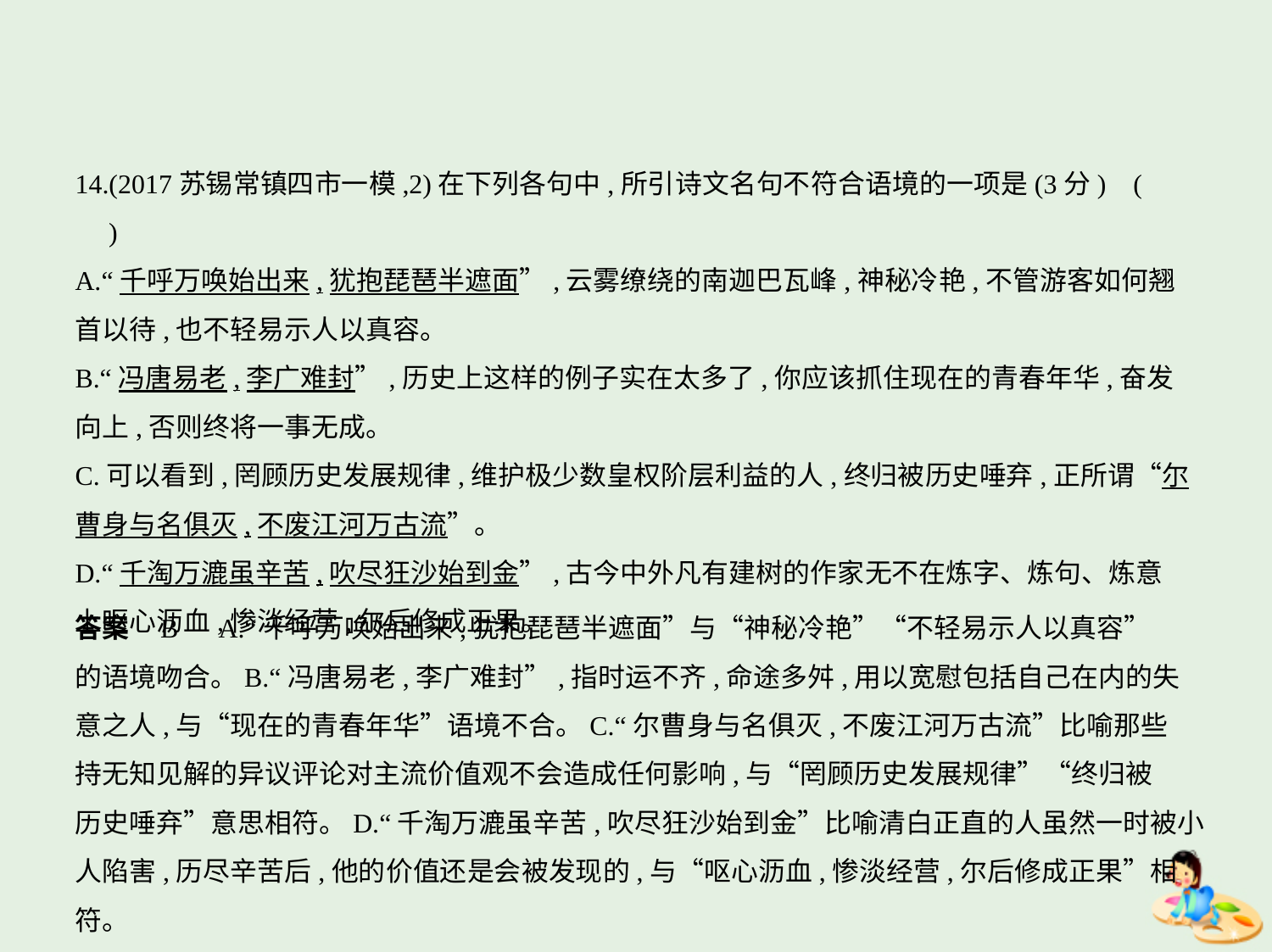

14.(2017苏锡常镇四市一模,2)在下列各句中,所引诗文名句不符合语境的一项是(3分) (　　)
A.“千呼万唤始出来,犹抱琵琶半遮面”,云雾缭绕的南迦巴瓦峰,神秘冷艳,不管游客如何翘
首以待,也不轻易示人以真容。
B.“冯唐易老,李广难封”,历史上这样的例子实在太多了,你应该抓住现在的青春年华,奋发
向上,否则终将一事无成。
C.可以看到,罔顾历史发展规律,维护极少数皇权阶层利益的人,终归被历史唾弃,正所谓“尔
曹身与名俱灭,不废江河万古流”。
D.“千淘万漉虽辛苦,吹尽狂沙始到金”,古今中外凡有建树的作家无不在炼字、炼句、炼意
上呕心沥血,惨淡经营,尔后修成正果。
答案    B　A.“千呼万唤始出来,犹抱琵琶半遮面”与“神秘冷艳”“不轻易示人以真容”
的语境吻合。B.“冯唐易老,李广难封”,指时运不齐,命途多舛,用以宽慰包括自己在内的失
意之人,与“现在的青春年华”语境不合。C.“尔曹身与名俱灭,不废江河万古流”比喻那些
持无知见解的异议评论对主流价值观不会造成任何影响,与“罔顾历史发展规律”“终归被
历史唾弃”意思相符。D.“千淘万漉虽辛苦,吹尽狂沙始到金”比喻清白正直的人虽然一时被小人陷害,历尽辛苦后,他的价值还是会被发现的,与“呕心沥血,惨淡经营,尔后修成正果”相符。